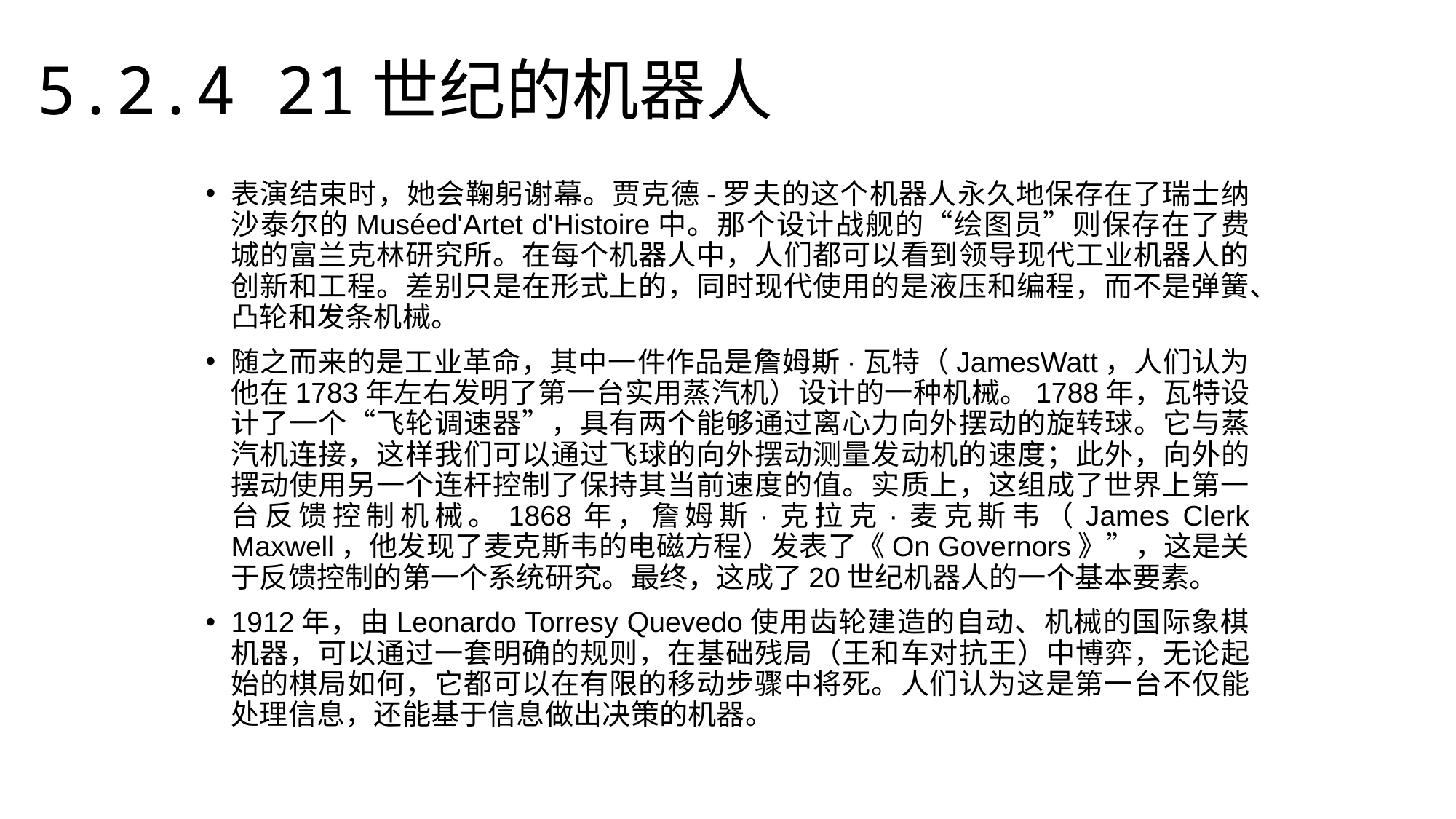

5.2.4 21世纪的机器人

表演结束时，她会鞠躬谢幕。贾克德-罗夫的这个机器人永久地保存在了瑞士纳沙泰尔的Muséed'Artet d'Histoire中。那个设计战舰的“绘图员”则保存在了费城的富兰克林研究所。在每个机器人中，人们都可以看到领导现代工业机器人的创新和工程。差别只是在形式上的，同时现代使用的是液压和编程，而不是弹簧、凸轮和发条机械。
随之而来的是工业革命，其中一件作品是詹姆斯·瓦特（JamesWatt，人们认为他在1783年左右发明了第一台实用蒸汽机）设计的一种机械。1788年，瓦特设计了一个“飞轮调速器”，具有两个能够通过离心力向外摆动的旋转球。它与蒸汽机连接，这样我们可以通过飞球的向外摆动测量发动机的速度；此外，向外的摆动使用另一个连杆控制了保持其当前速度的值。实质上，这组成了世界上第一台反馈控制机械。1868年，詹姆斯·克拉克·麦克斯韦（James Clerk Maxwell，他发现了麦克斯韦的电磁方程）发表了《On Governors》”，这是关于反馈控制的第一个系统研究。最终，这成了20世纪机器人的一个基本要素。
1912年，由Leonardo Torresy Quevedo使用齿轮建造的自动、机械的国际象棋机器，可以通过一套明确的规则，在基础残局（王和车对抗王）中博弈，无论起始的棋局如何，它都可以在有限的移动步骤中将死。人们认为这是第一台不仅能处理信息，还能基于信息做出决策的机器。